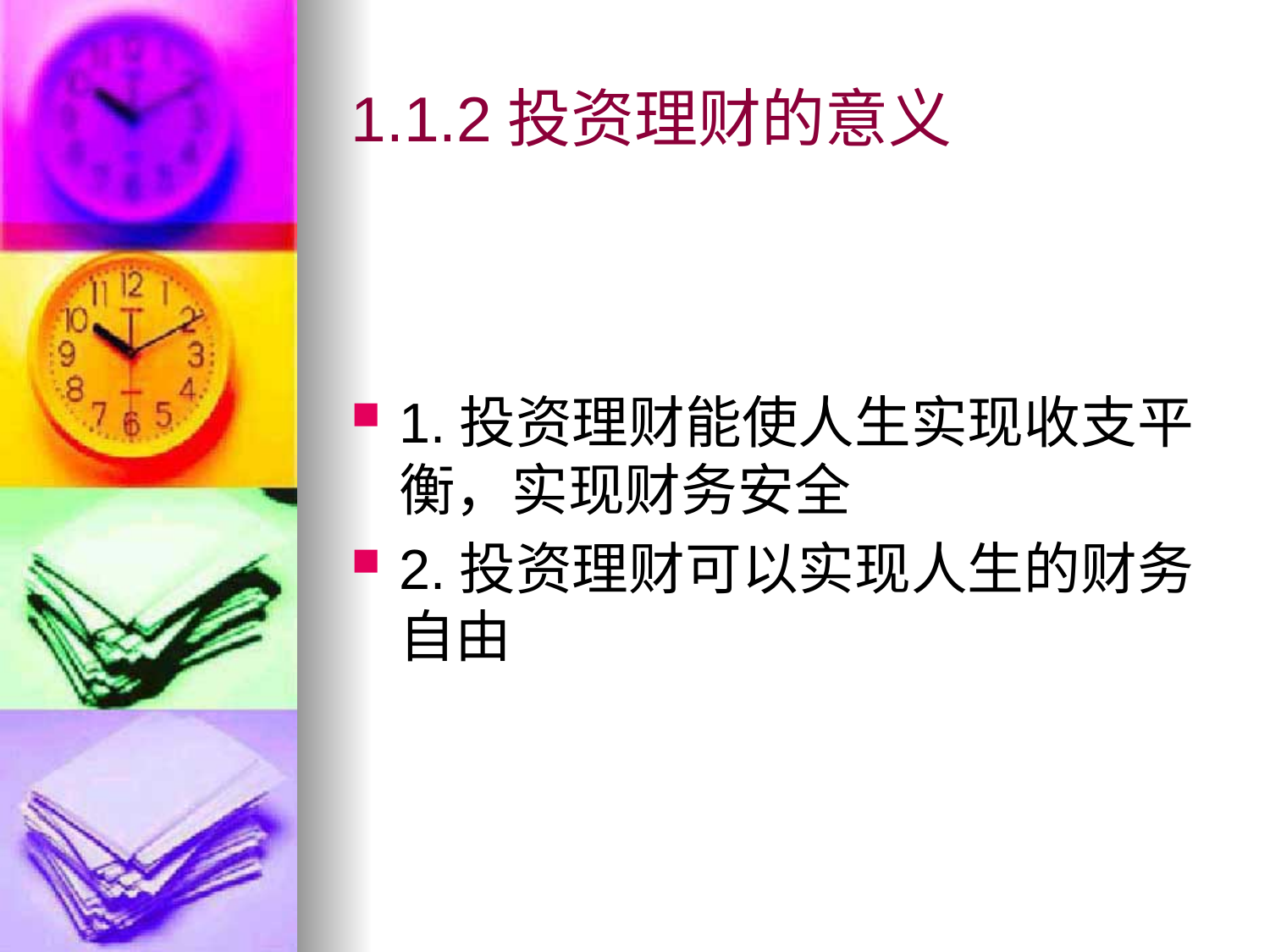

# 1.1.2投资理财的意义

1.投资理财能使人生实现收支平衡，实现财务安全
2.投资理财可以实现人生的财务自由